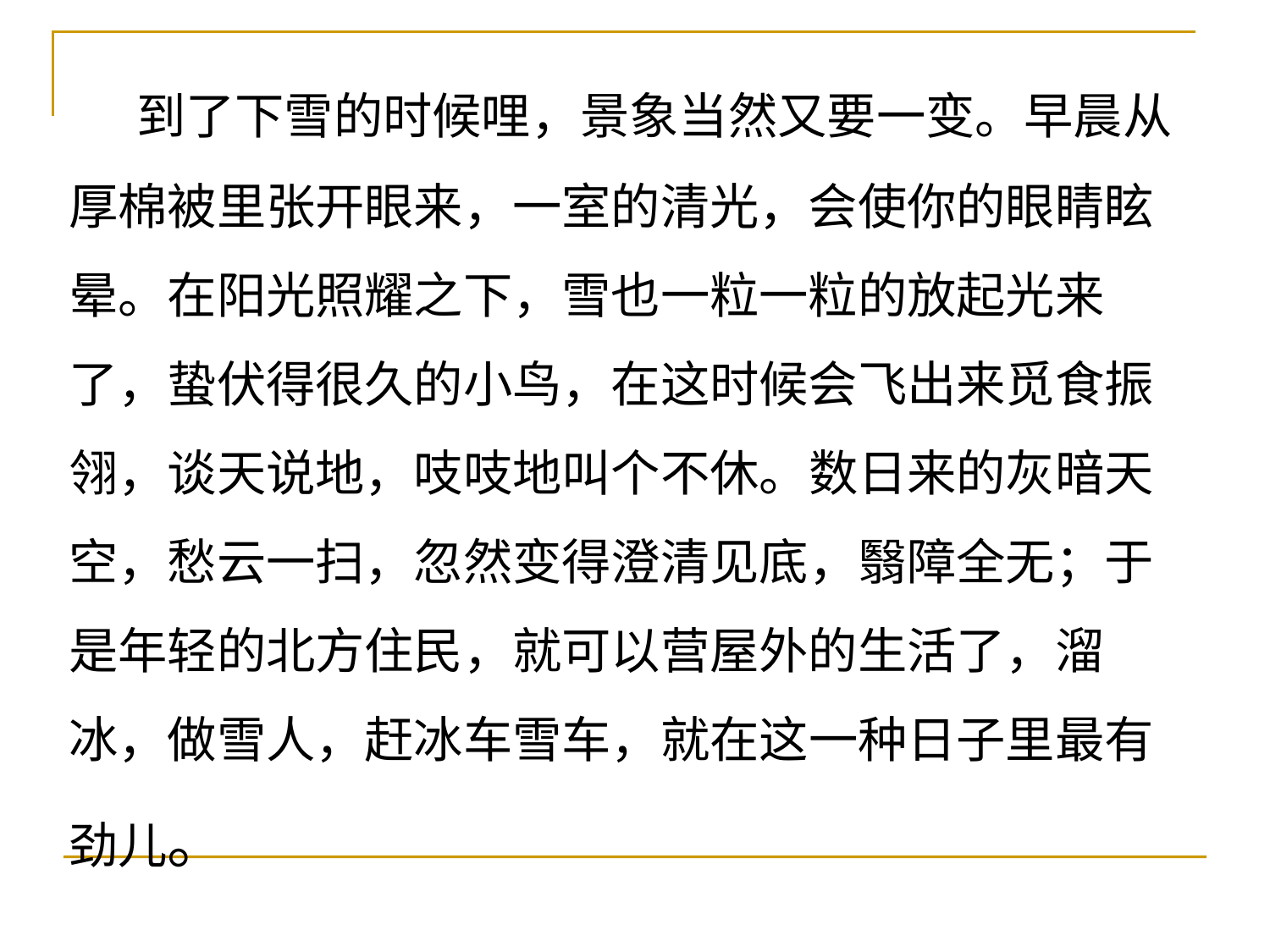

到了下雪的时候哩，景象当然又要一变。早晨从厚棉被里张开眼来，一室的清光，会使你的眼睛眩晕。在阳光照耀之下，雪也一粒一粒的放起光来了，蛰伏得很久的小鸟，在这时候会飞出来觅食振翎，谈天说地，吱吱地叫个不休。数日来的灰暗天空，愁云一扫，忽然变得澄清见底，翳障全无；于是年轻的北方住民，就可以营屋外的生活了，溜冰，做雪人，赶冰车雪车，就在这一种日子里最有劲儿。